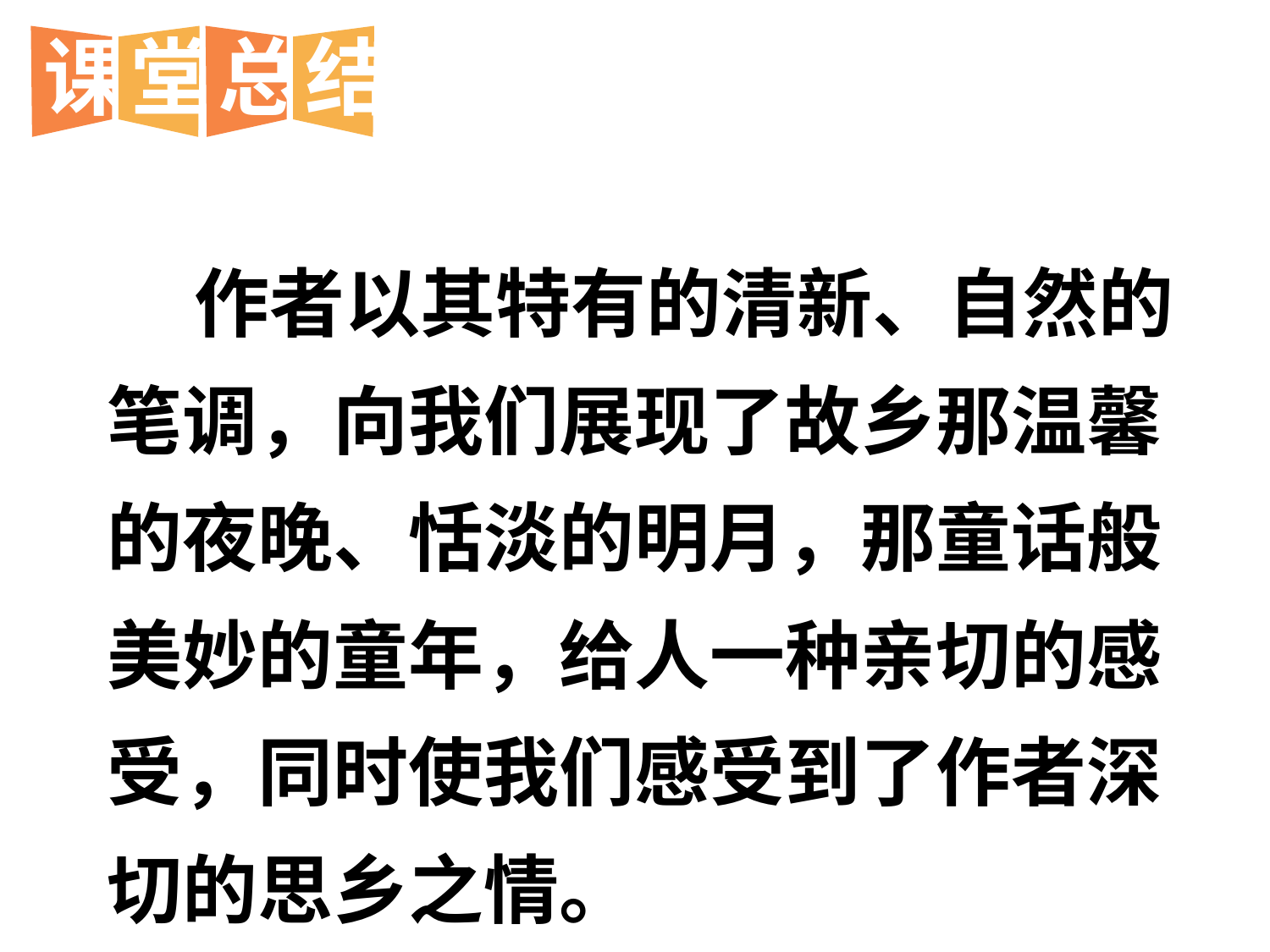

课
堂
总
结
    作者以其特有的清新、自然的笔调，向我们展现了故乡那温馨的夜晚、恬淡的明月，那童话般美妙的童年，给人一种亲切的感受，同时使我们感受到了作者深切的思乡之情。